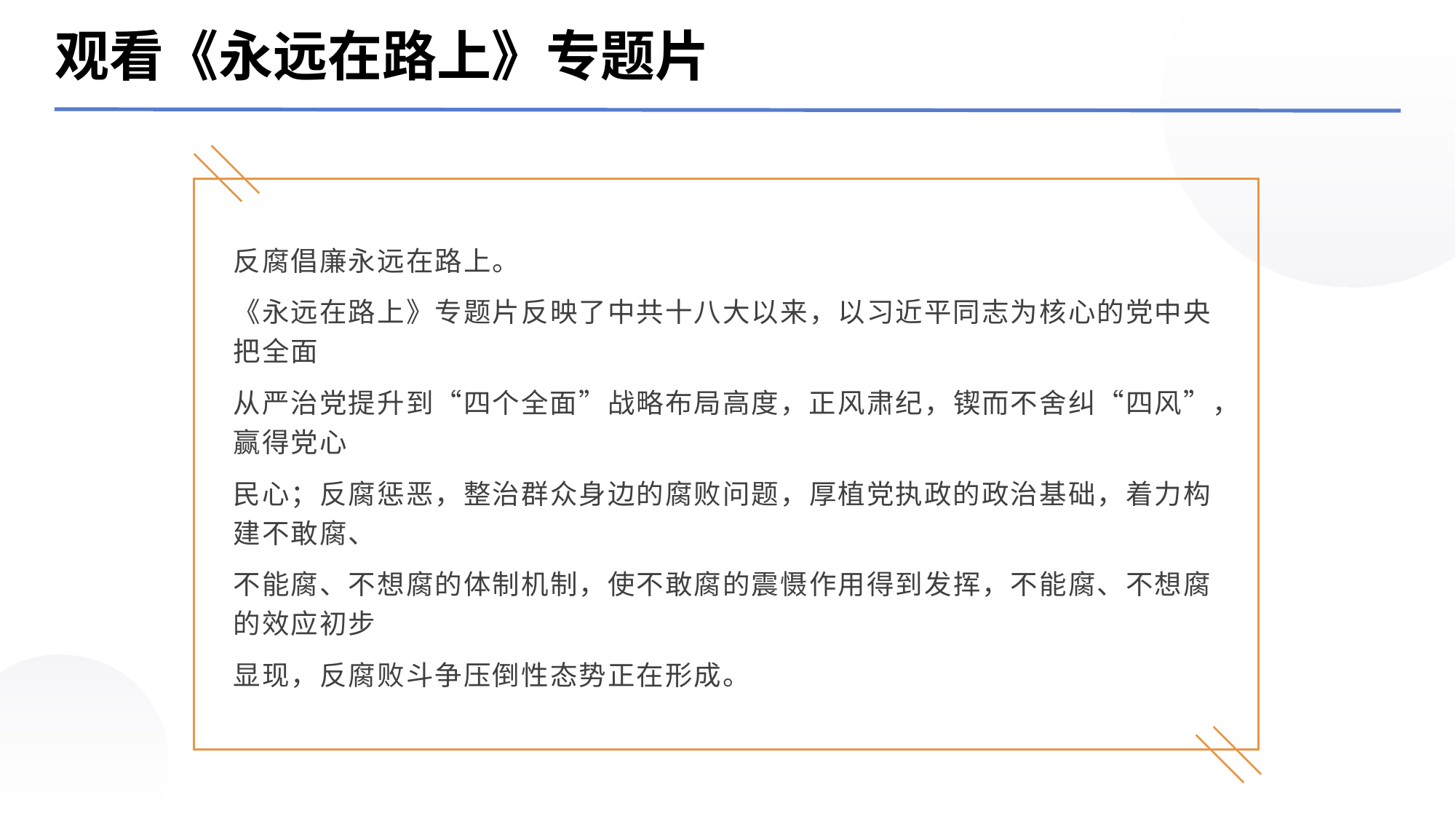

观看《永远在路上》专题片

反腐倡廉永远在路上。
《永远在路上》专题片反映了中共十八大以来，以习近平同志为核心的党中央把全面
从严治党提升到“四个全面”战略布局高度，正风肃纪，锲而不舍纠“四风”，赢得党心
民心；反腐惩恶，整治群众身边的腐败问题，厚植党执政的政治基础，着力构建不敢腐、
不能腐、不想腐的体制机制，使不敢腐的震慑作用得到发挥，不能腐、不想腐的效应初步
显现，反腐败斗争压倒性态势正在形成。